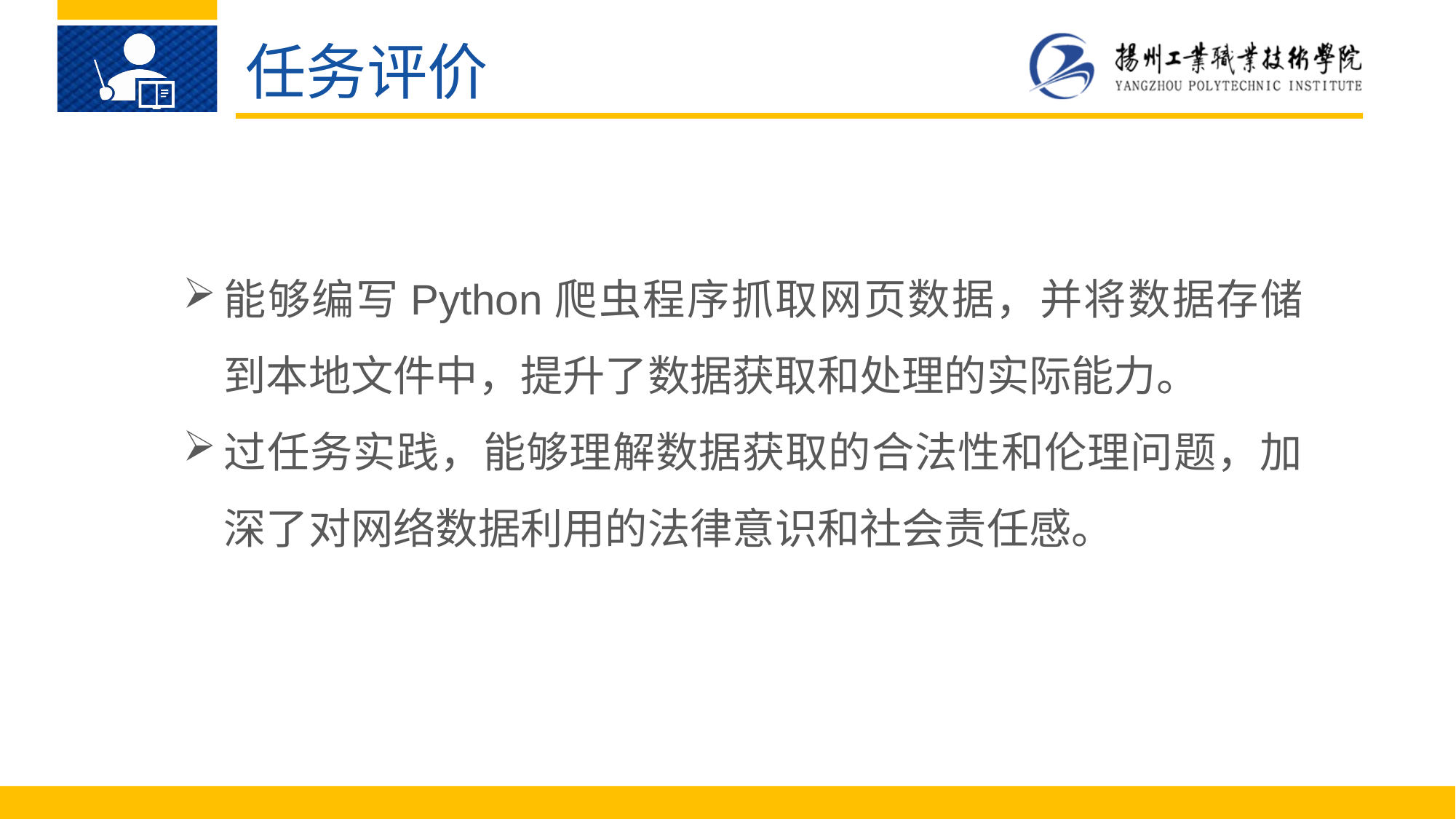

任务评价
能够编写Python爬虫程序抓取网页数据，并将数据存储到本地文件中，提升了数据获取和处理的实际能力。
过任务实践，能够理解数据获取的合法性和伦理问题，加深了对网络数据利用的法律意识和社会责任感。